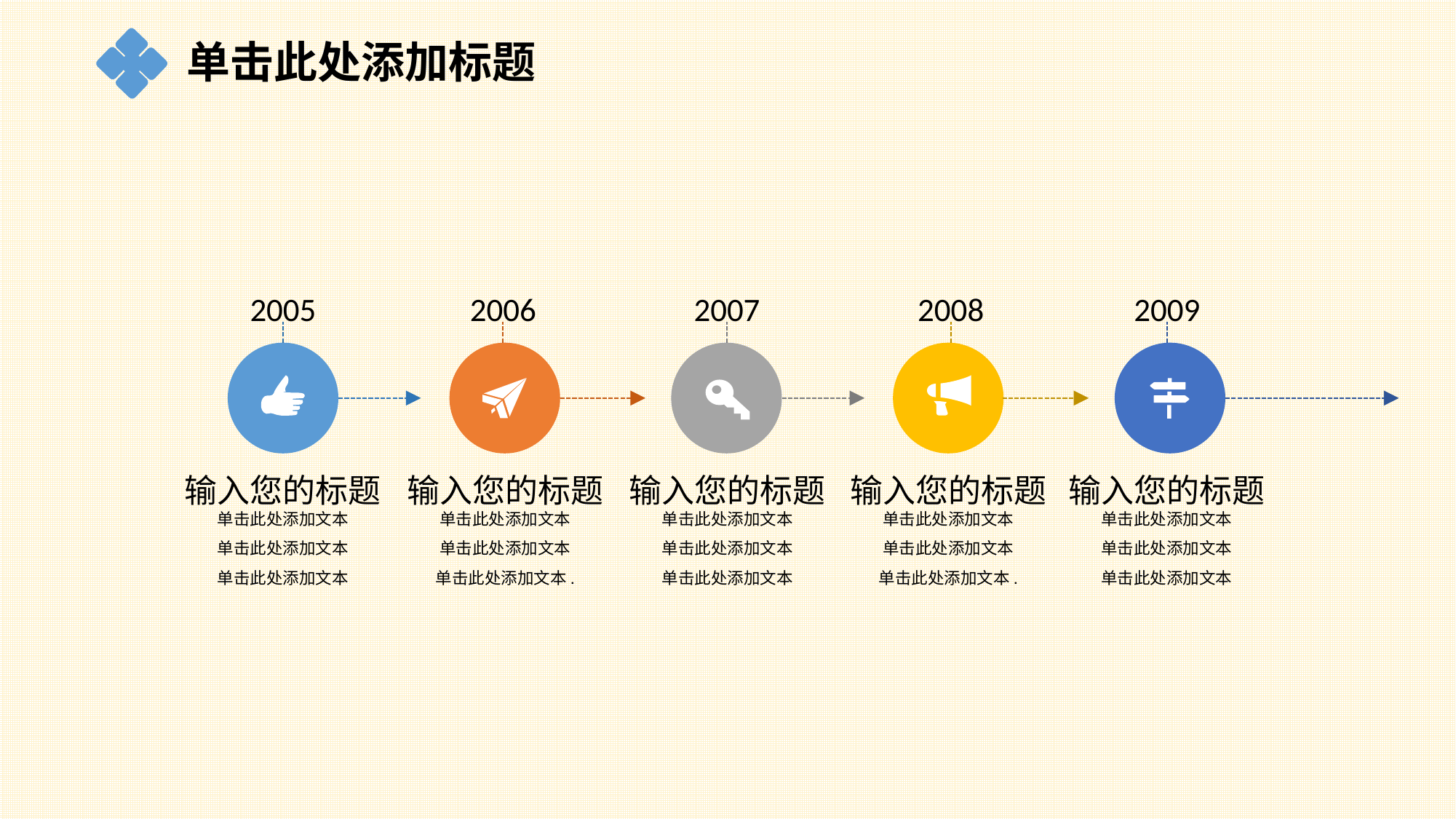

单击此处添加标题

2005
2006
2007
2008
2009

输入您的标题单击此处添加文本
单击此处添加文本
单击此处添加文本
输入您的标题单击此处添加文本
单击此处添加文本
单击此处添加文本.
输入您的标题单击此处添加文本
单击此处添加文本
单击此处添加文本
输入您的标题单击此处添加文本
单击此处添加文本
单击此处添加文本.
输入您的标题单击此处添加文本
单击此处添加文本
单击此处添加文本